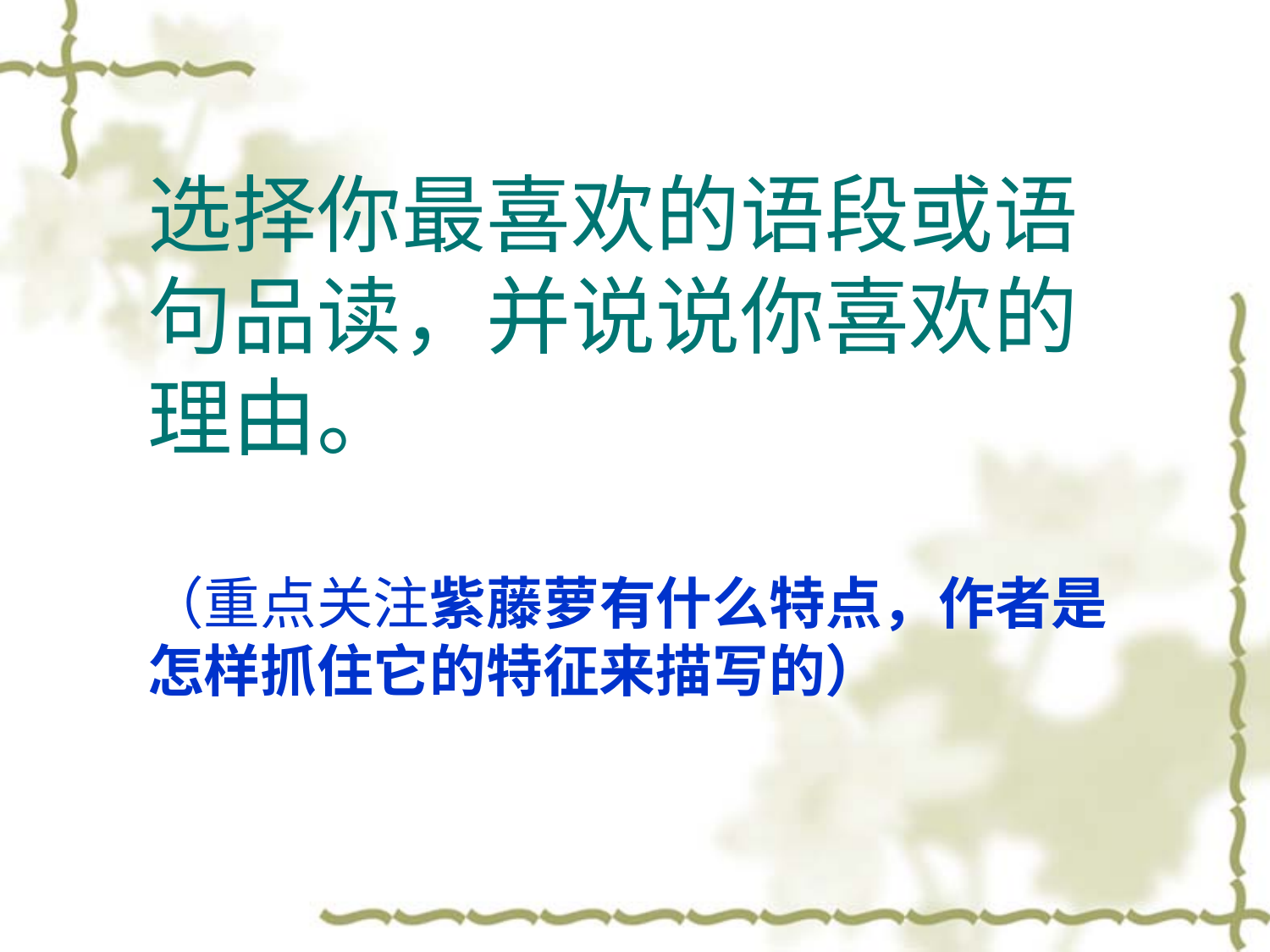

# 选择你最喜欢的语段或语句品读，并说说你喜欢的理由。 （重点关注紫藤萝有什么特点，作者是怎样抓住它的特征来描写的）